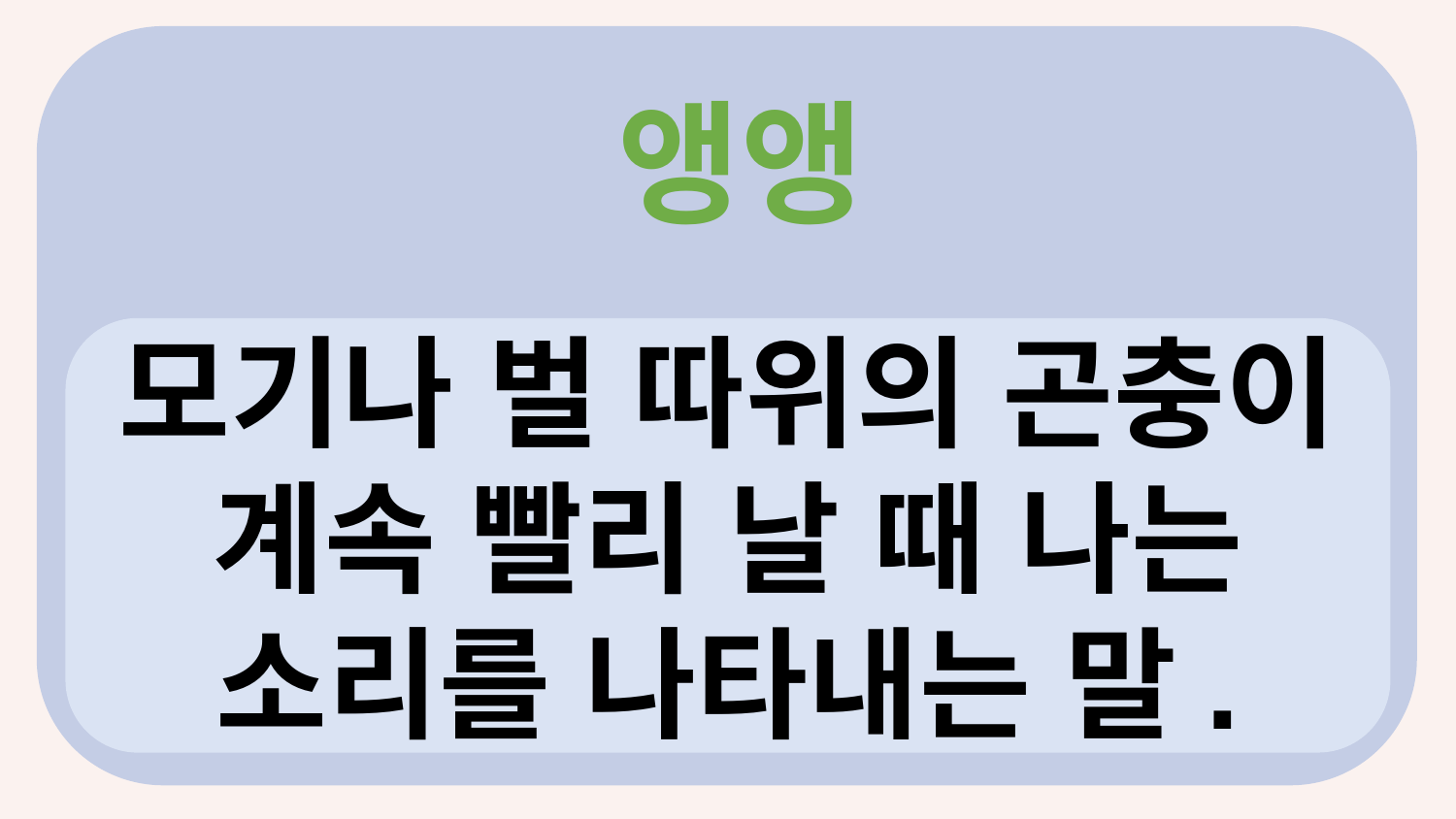

앵앵

?

모기나 벌 따위의 곤충이 계속 빨리 날 때 나는 소리를 나타내는 말.